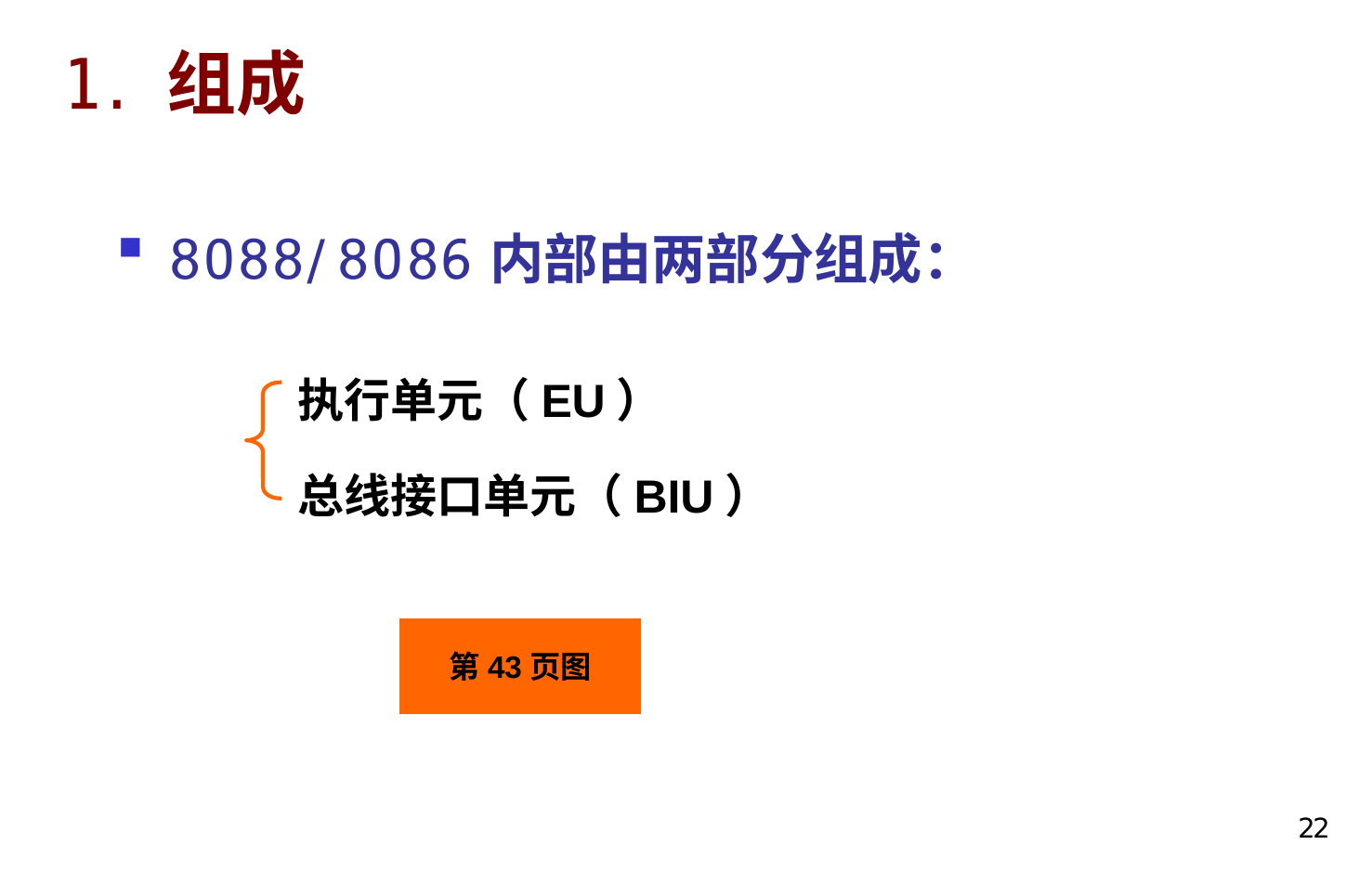

# 1. 组成
8088/8086内部由两部分组成：
执行单元（EU）
总线接口单元（BIU）

第43页图
22